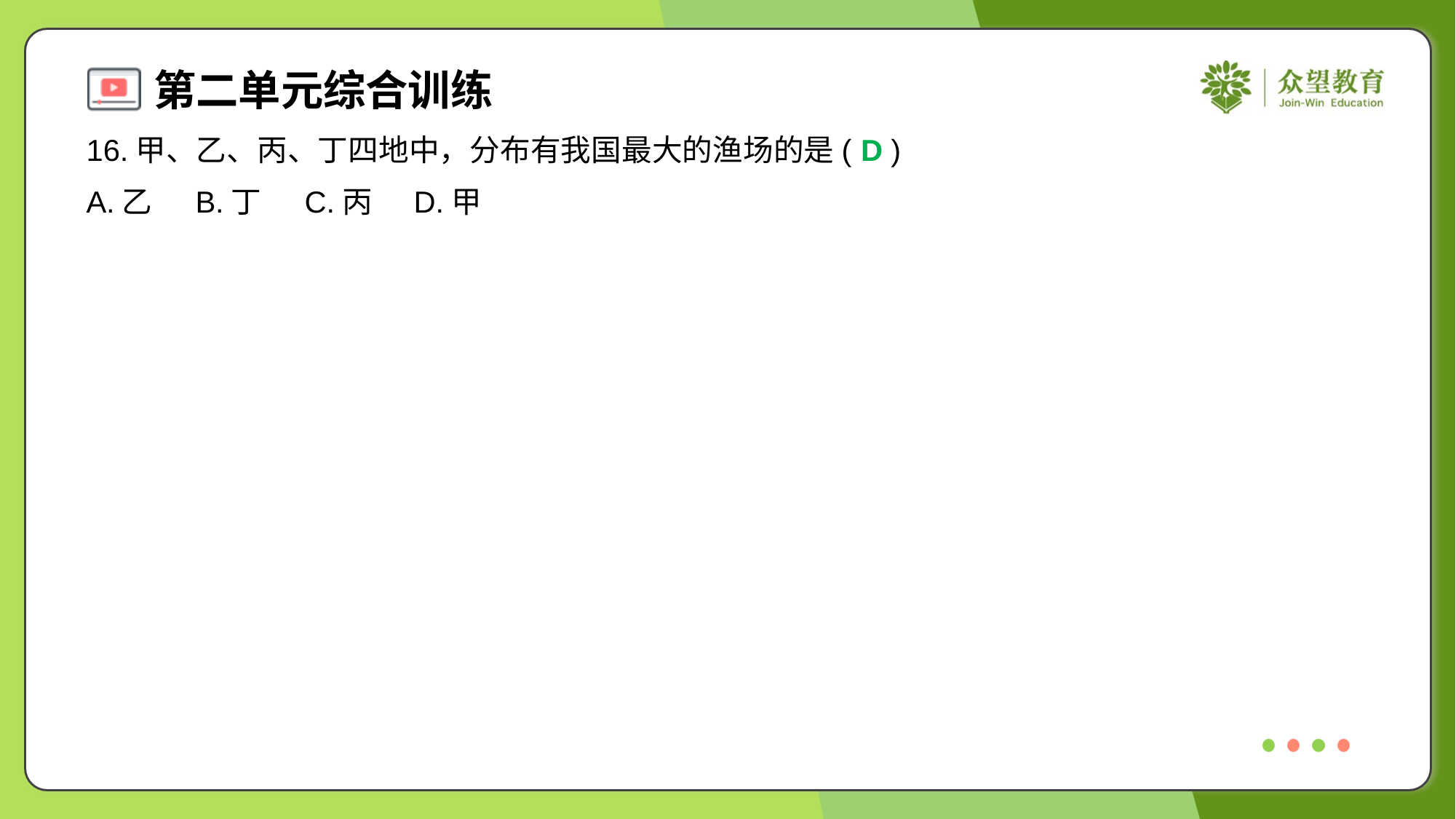

16.甲、乙、丙、丁四地中，分布有我国最大的渔场的是(     )
D
A.乙	B.丁	C.丙	D.甲